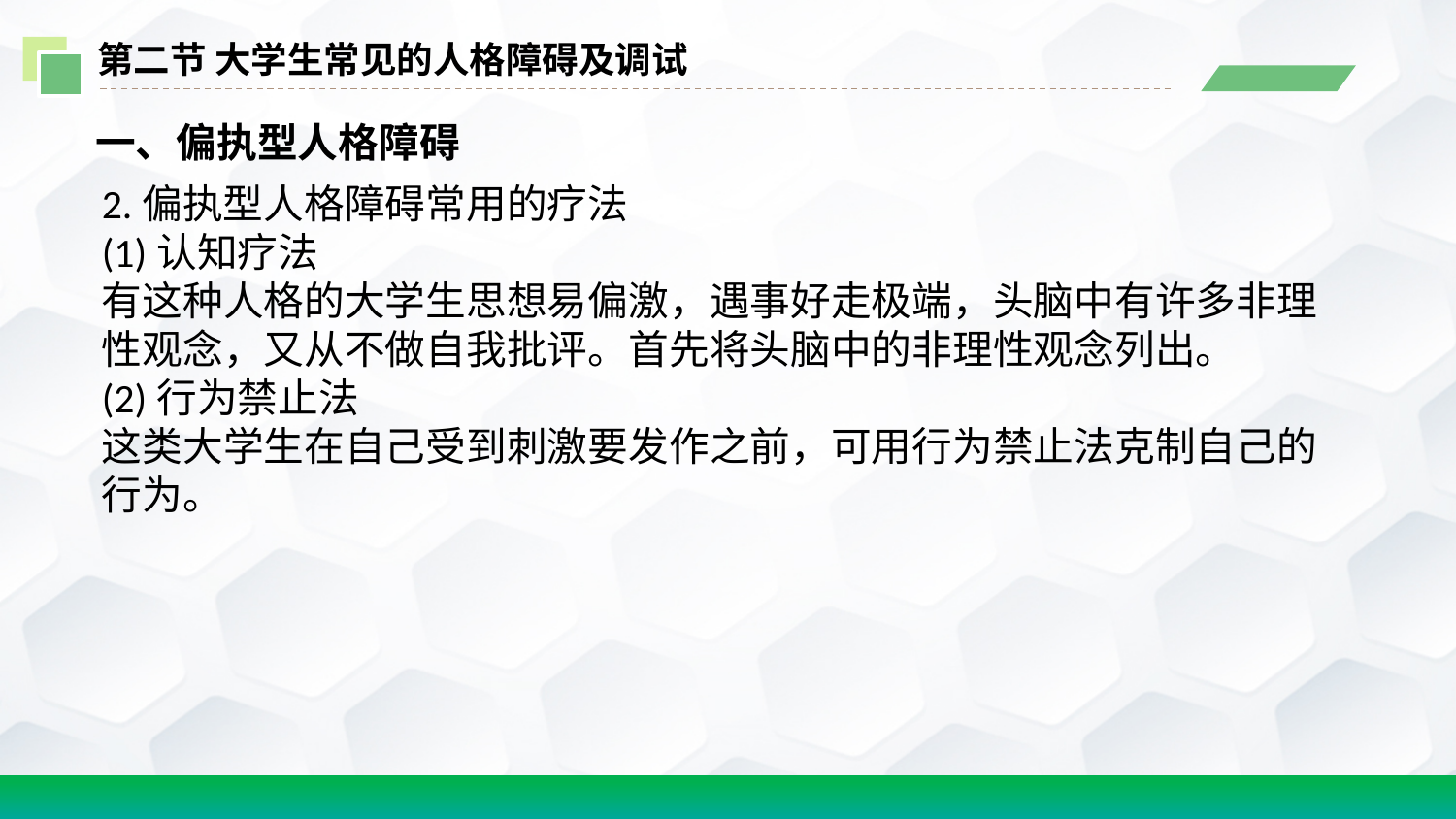

第二节 大学生常见的人格障碍及调试
一、偏执型人格障碍
2.偏执型人格障碍常用的疗法
(1)认知疗法
有这种人格的大学生思想易偏激，遇事好走极端，头脑中有许多非理性观念，又从不做自我批评。首先将头脑中的非理性观念列出。
(2)行为禁止法
这类大学生在自己受到刺激要发作之前，可用行为禁止法克制自己的行为。